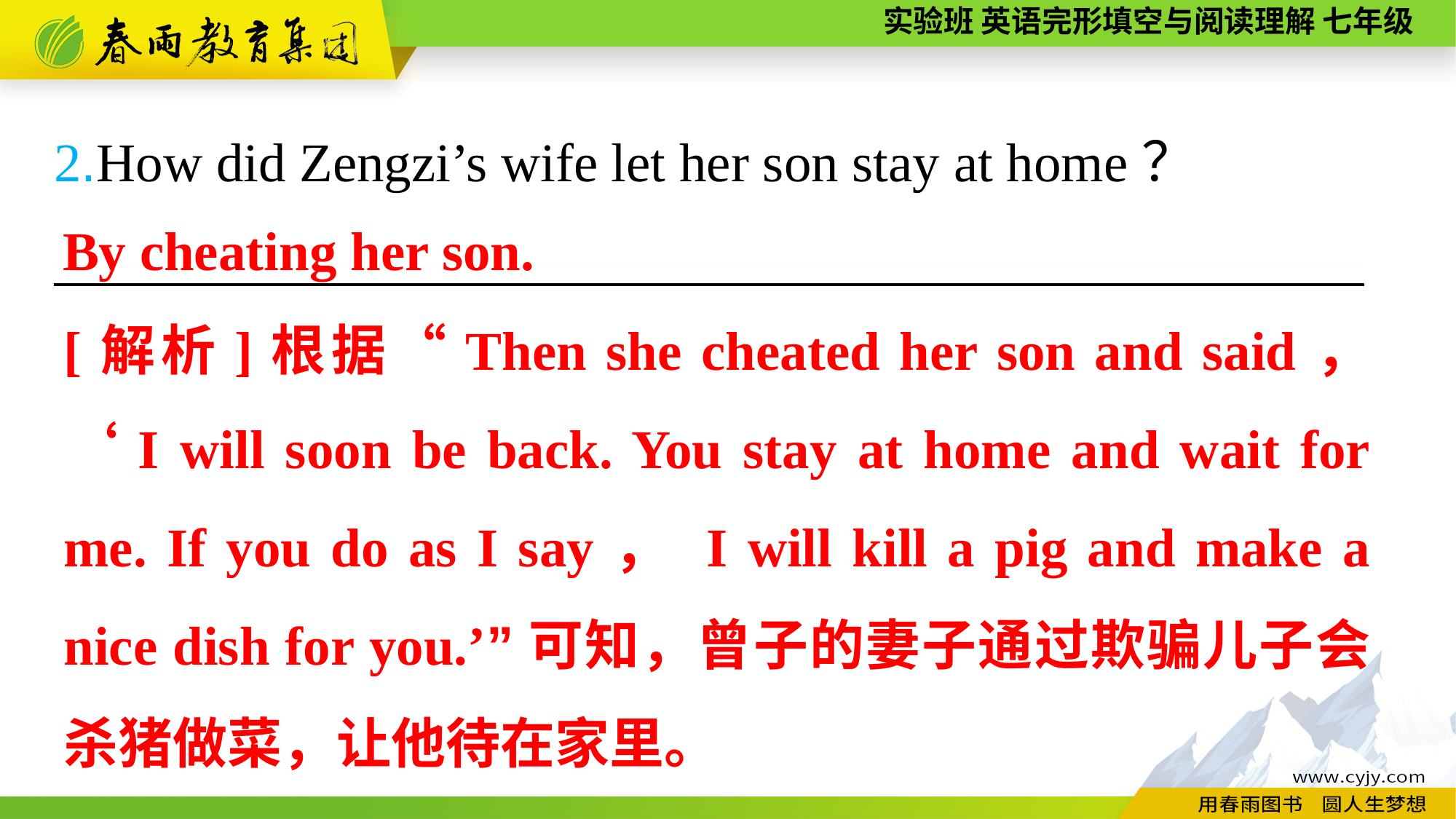

2.How did Zengzi’s wife let her son stay at home？
————————————————————————
By cheating her son.
[解析]根据“Then she cheated her son and said， ‘I will soon be back. You stay at home and wait for me. If you do as I say， I will kill a pig and make a nice dish for you.’”可知，曾子的妻子通过欺骗儿子会杀猪做菜，让他待在家里。